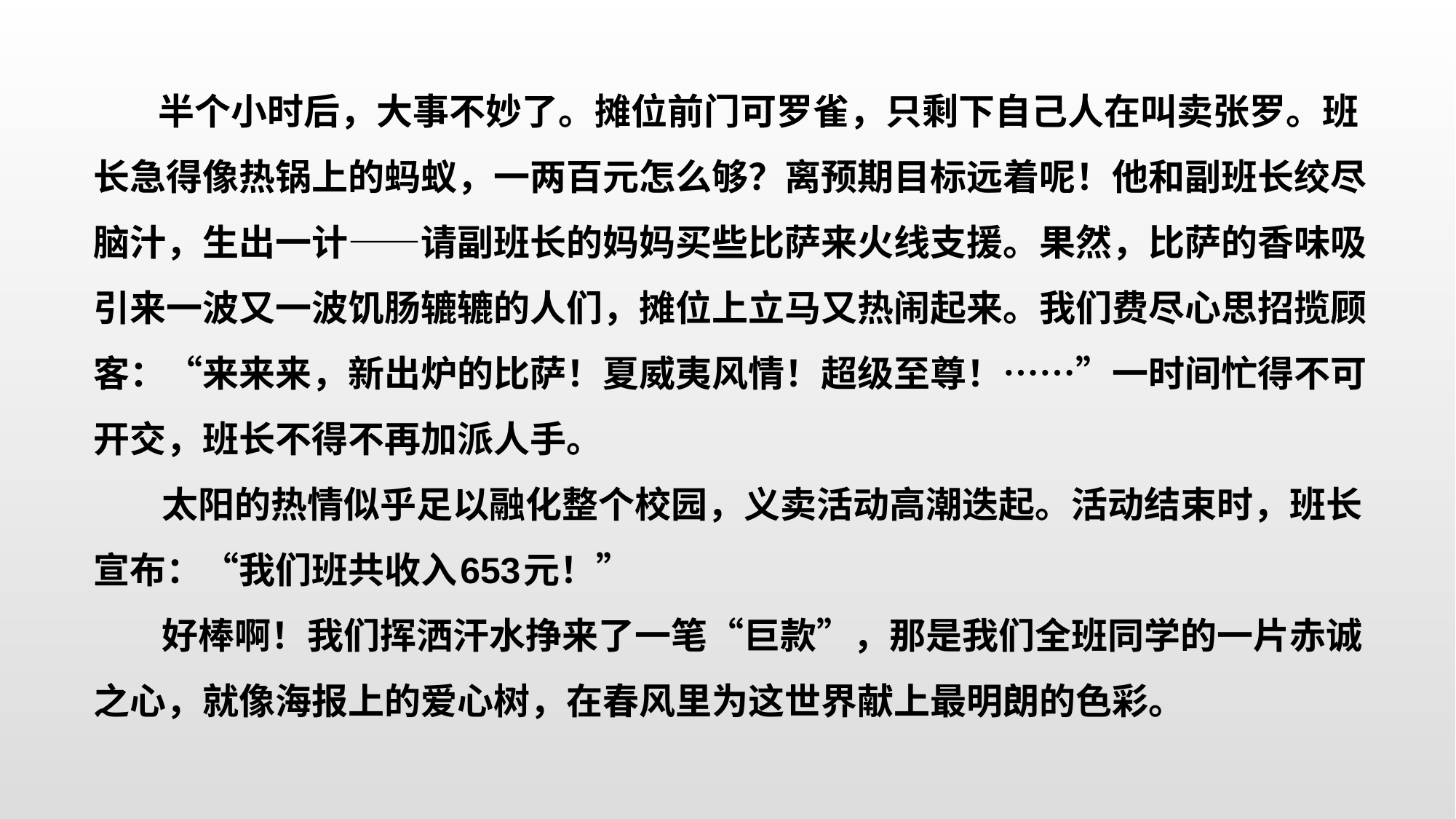

半个小时后，大事不妙了。摊位前门可罗雀，只剩下自己人在叫卖张罗。班长急得像热锅上的蚂蚁，一两百元怎么够？离预期目标远着呢！他和副班长绞尽脑汁，生出一计——请副班长的妈妈买些比萨来火线支援。果然，比萨的香味吸引来一波又一波饥肠辘辘的人们，摊位上立马又热闹起来。我们费尽心思招揽顾客：“来来来，新出炉的比萨！夏威夷风情！超级至尊！……”一时间忙得不可开交，班长不得不再加派人手。
        太阳的热情似乎足以融化整个校园，义卖活动高潮迭起。活动结束时，班长宣布：“我们班共收入653元！”
        好棒啊！我们挥洒汗水挣来了一笔“巨款”，那是我们全班同学的一片赤诚之心，就像海报上的爱心树，在春风里为这世界献上最明朗的色彩。